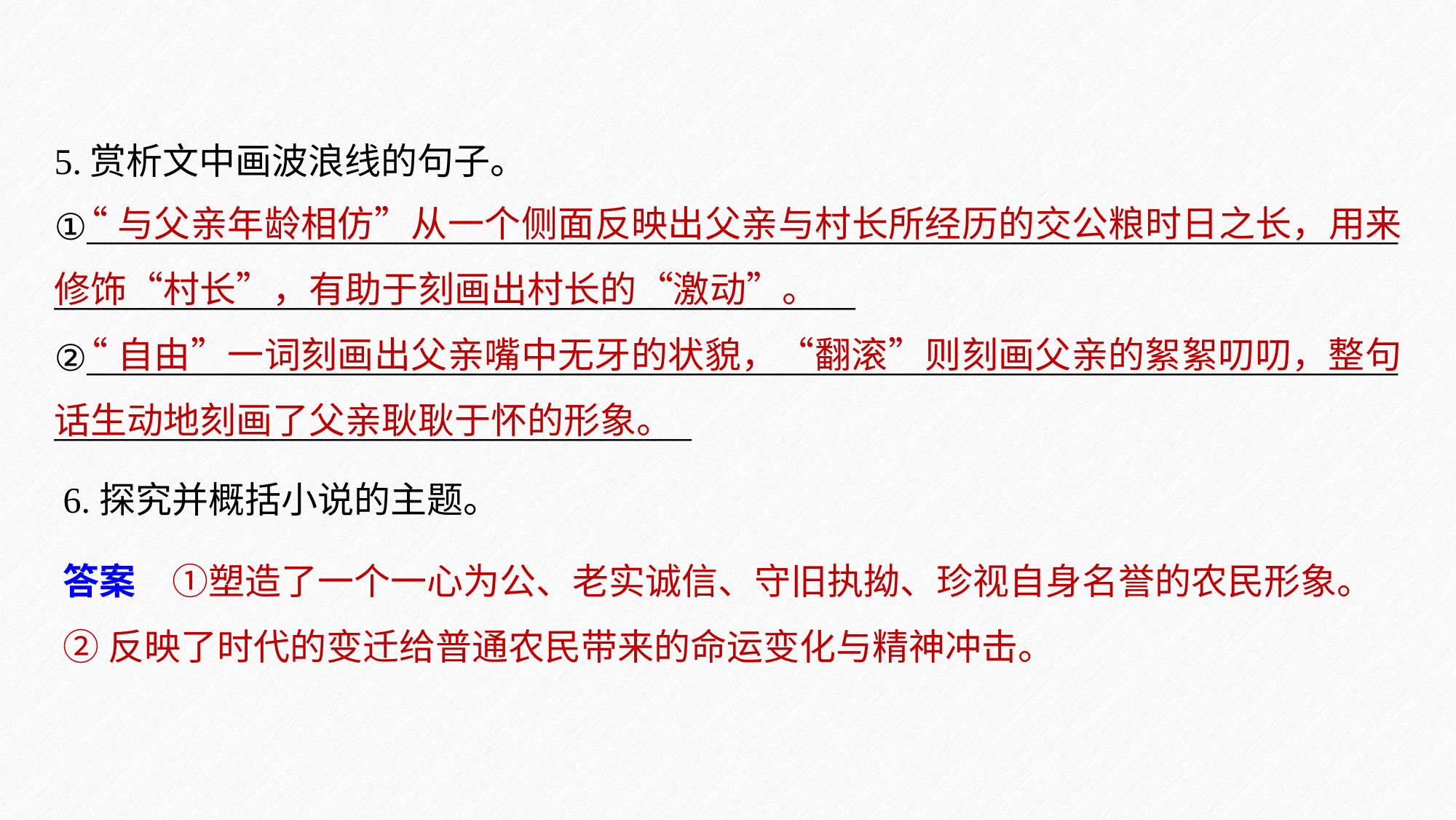

5.赏析文中画波浪线的句子。
①________________________________________________________________________
____________________________________________
②________________________________________________________________________
___________________________________
  “与父亲年龄相仿”从一个侧面反映出父亲与村长所经历的交公粮时日之长，用来修饰“村长”，有助于刻画出村长的“激动”。
  “自由”一词刻画出父亲嘴中无牙的状貌，“翻滚”则刻画父亲的絮絮叨叨，整句话生动地刻画了父亲耿耿于怀的形象。
6.探究并概括小说的主题。
答案　①塑造了一个一心为公、老实诚信、守旧执拗、珍视自身名誉的农民形象。
②反映了时代的变迁给普通农民带来的命运变化与精神冲击。